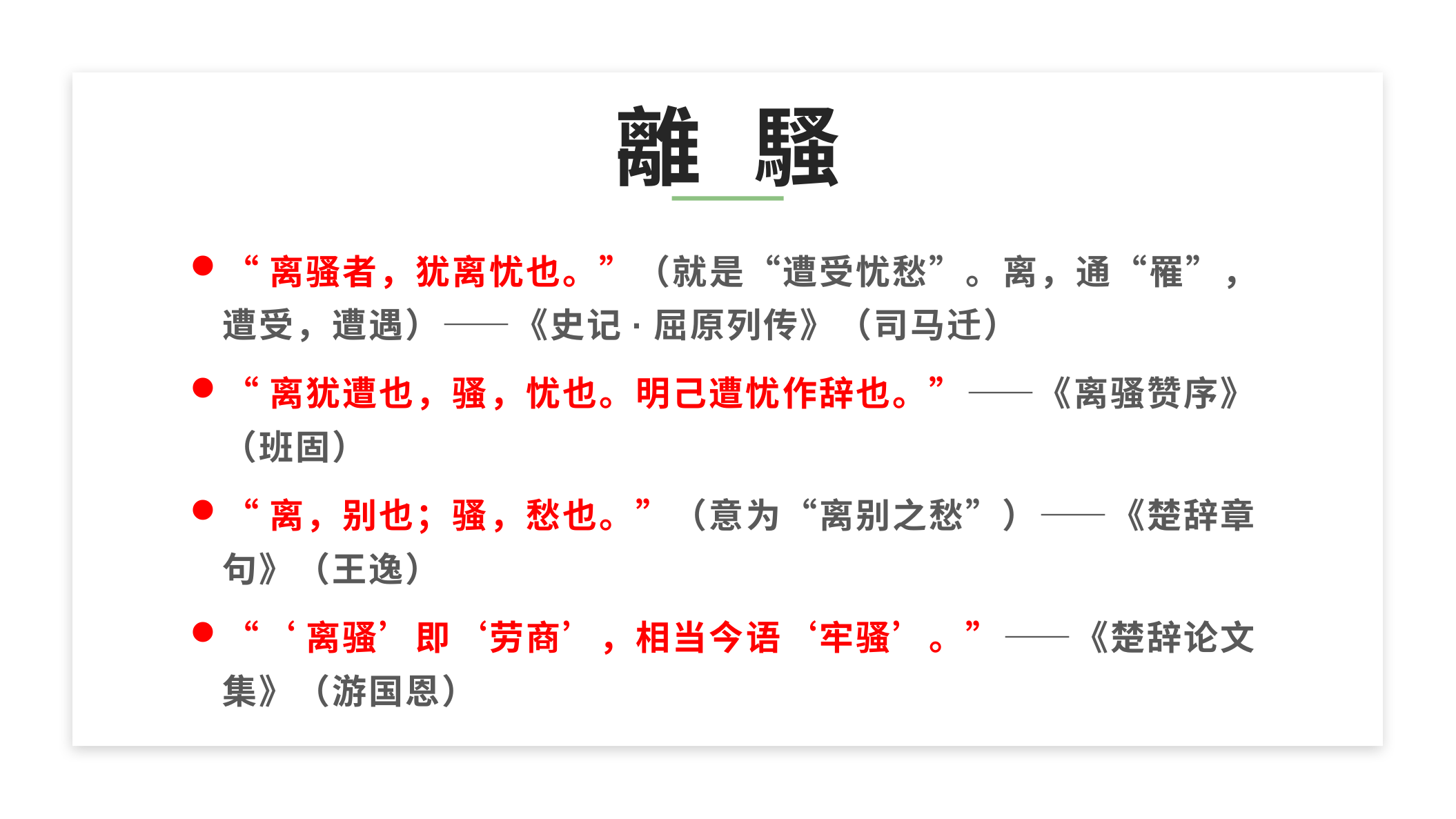

離  騷

“离骚者，犹离忧也。”（就是“遭受忧愁”。离，通“罹”，遭受，遭遇）——《史记·屈原列传》（司马迁）
“离犹遭也，骚，忧也。明己遭忧作辞也。”——《离骚赞序》（班固）
“离，别也；骚，愁也。”（意为“离别之愁”）——《楚辞章句》（王逸）
“‘离骚’即‘劳商’，相当今语‘牢骚’。”——《楚辞论文集》（游国恩）